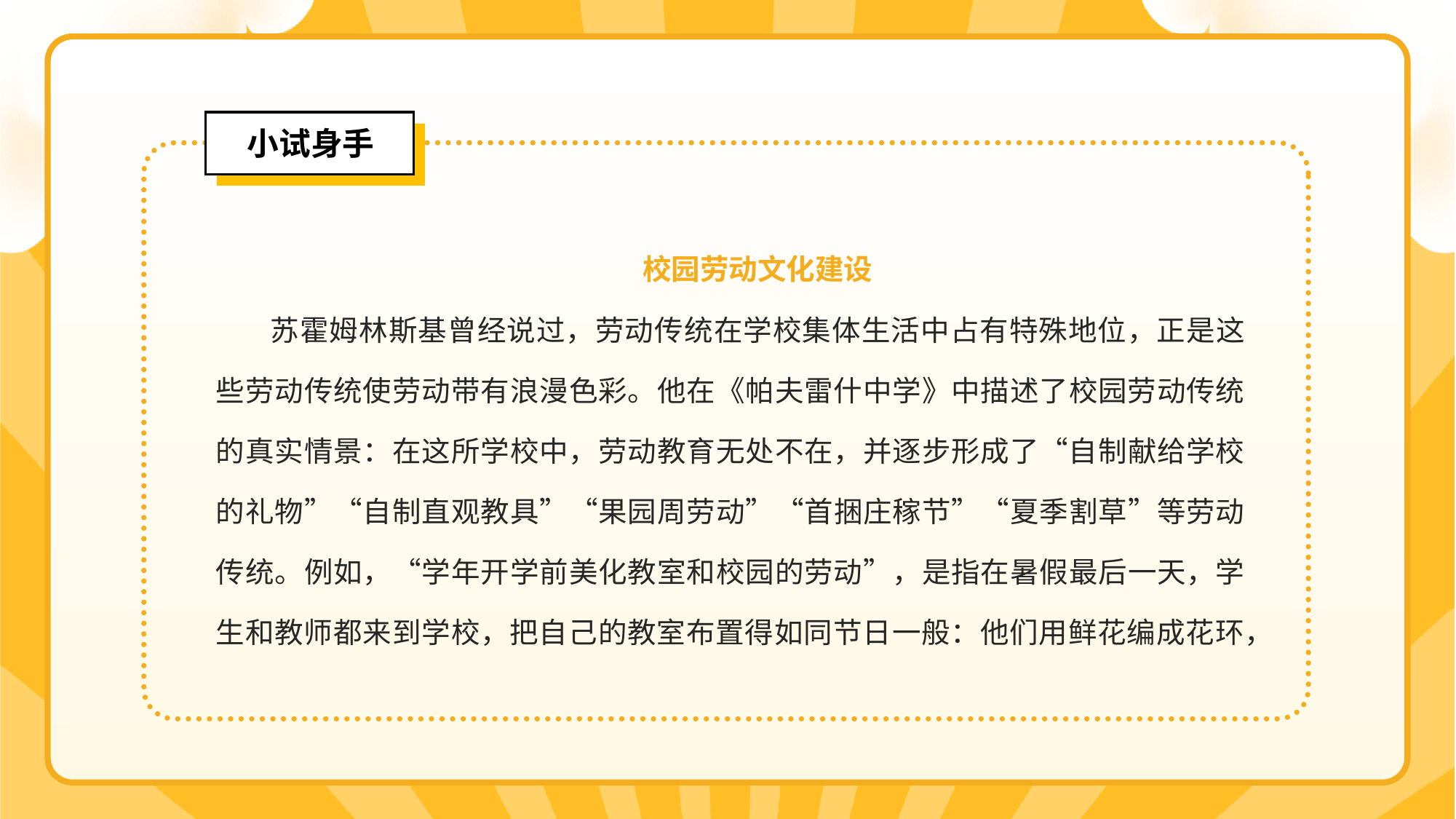

小试身手

校园劳动文化建设
苏霍姆林斯基曾经说过，劳动传统在学校集体生活中占有特殊地位，正是这些劳动传统使劳动带有浪漫色彩。他在《帕夫雷什中学》中描述了校园劳动传统的真实情景：在这所学校中，劳动教育无处不在，并逐步形成了“自制献给学校的礼物”“自制直观教具”“果园周劳动”“首捆庄稼节”“夏季割草”等劳动传统。例如，“学年开学前美化教室和校园的劳动”，是指在暑假最后一天，学生和教师都来到学校，把自己的教室布置得如同节日一般：他们用鲜花编成花环，